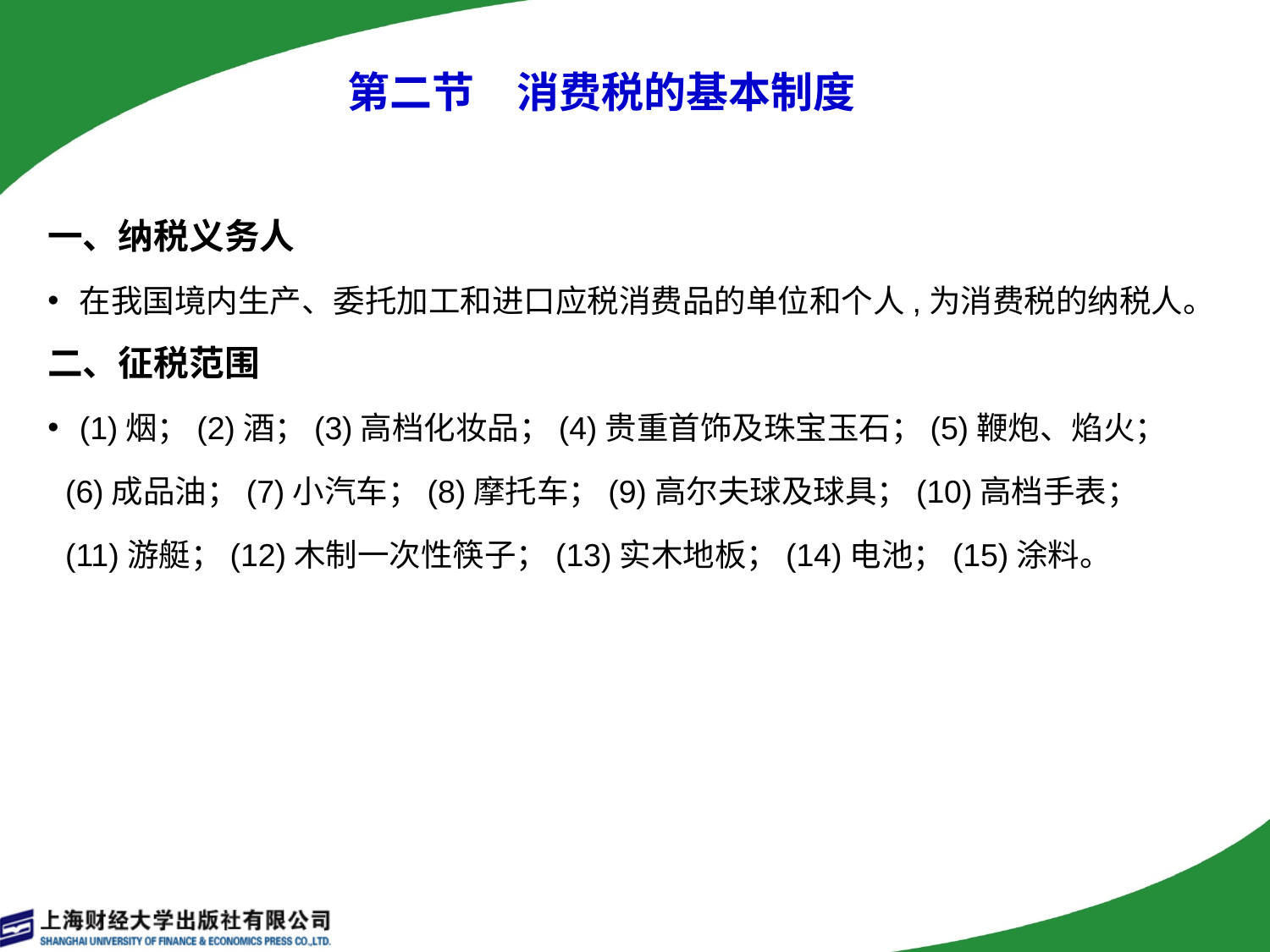

# 第二节　消费税的基本制度
一、纳税义务人
在我国境内生产、委托加工和进口应税消费品的单位和个人,为消费税的纳税人。
二、征税范围
(1)烟；(2)酒；(3)高档化妆品；(4)贵重首饰及珠宝玉石；(5)鞭炮、焰火；
  (6)成品油；(7)小汽车；(8)摩托车；(9)高尔夫球及球具；(10)高档手表；
  (11)游艇；(12)木制一次性筷子；(13)实木地板；(14)电池；(15)涂料。